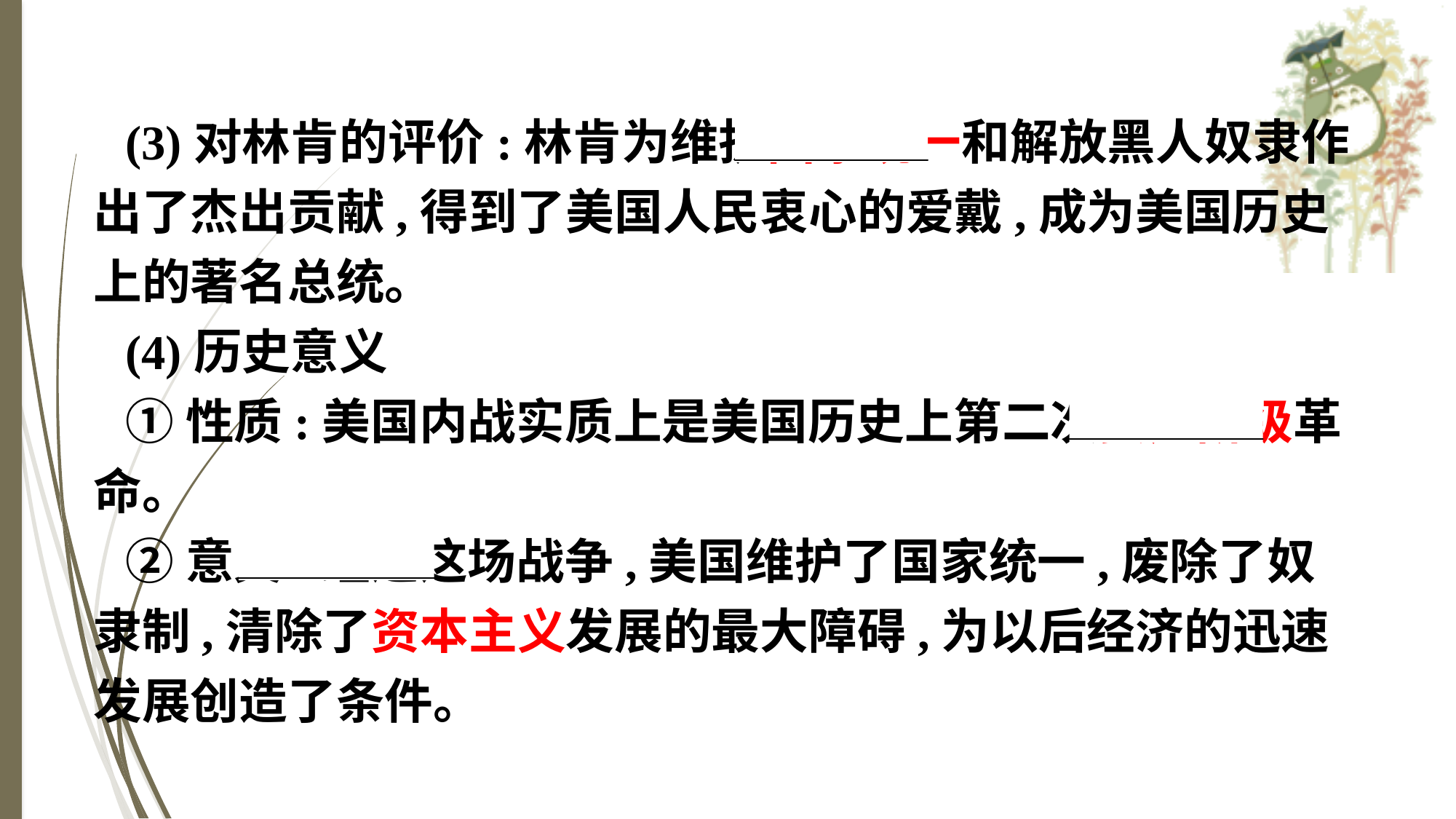

(3)对林肯的评价:林肯为维护国家统一和解放黑人奴隶作出了杰出贡献,得到了美国人民衷心的爱戴,成为美国历史上的著名总统。
(4)历史意义
①性质:美国内战实质上是美国历史上第二次资产阶级革命。
②意义:经过这场战争,美国维护了国家统一,废除了奴隶制,清除了资本主义发展的最大障碍,为以后经济的迅速发展创造了条件。